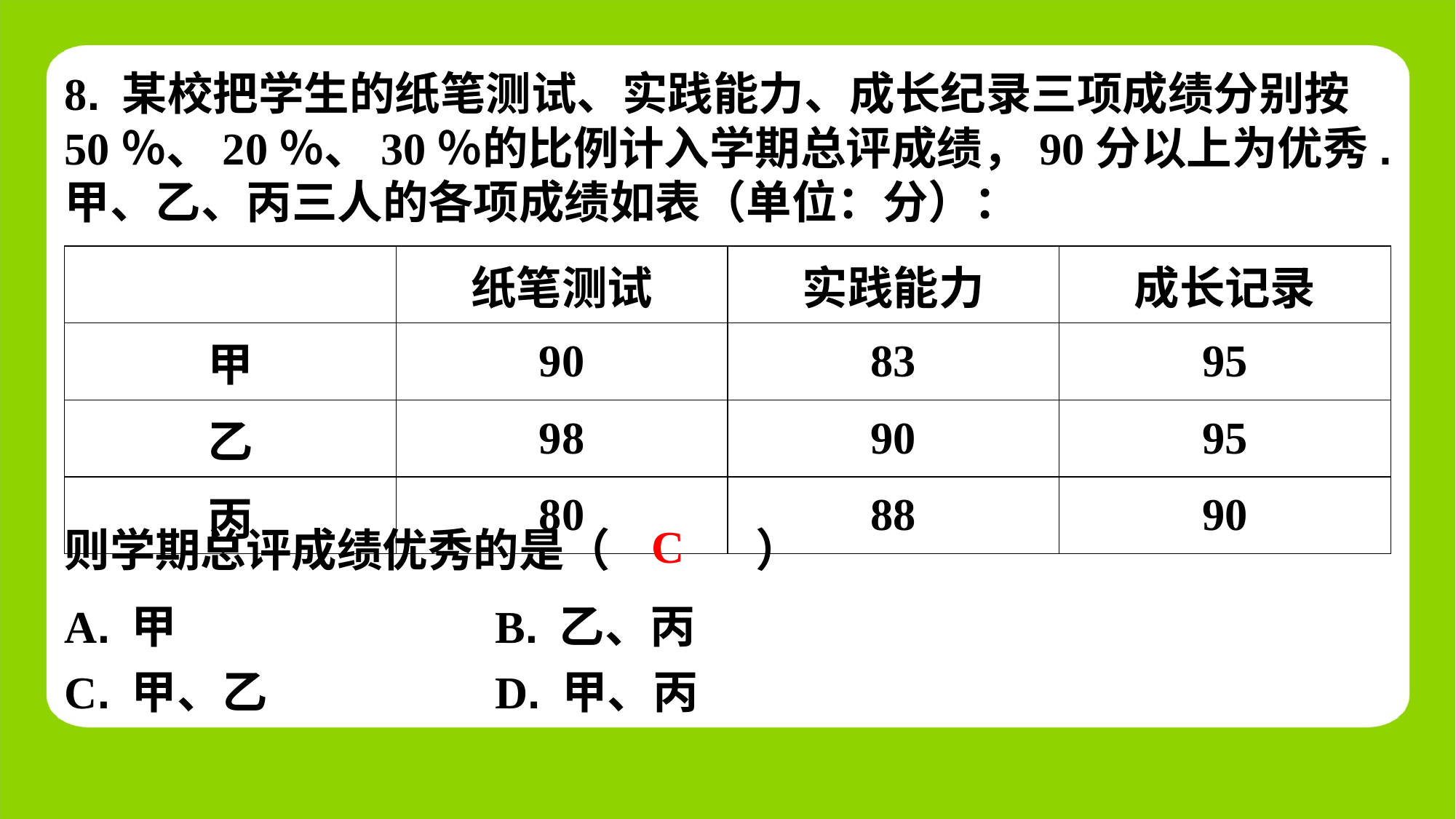

8. 某校把学生的纸笔测试、实践能力、成长纪录三项成绩分别按50％、20％、30％的比例计入学期总评成绩，90分以上为优秀.甲、乙、丙三人的各项成绩如表（单位：分）：
|  | 纸笔测试 | 实践能力 | 成长记录 |
| --- | --- | --- | --- |
| 甲 | 90 | 83 | 95 |
| 乙 | 98 | 90 | 95 |
| 丙 | 80 | 88 | 90 |
C
则学期总评成绩优秀的是（　C　）
| A. 甲 | B. 乙、丙 |
| --- | --- |
| C. 甲、乙 | D. 甲、丙 |